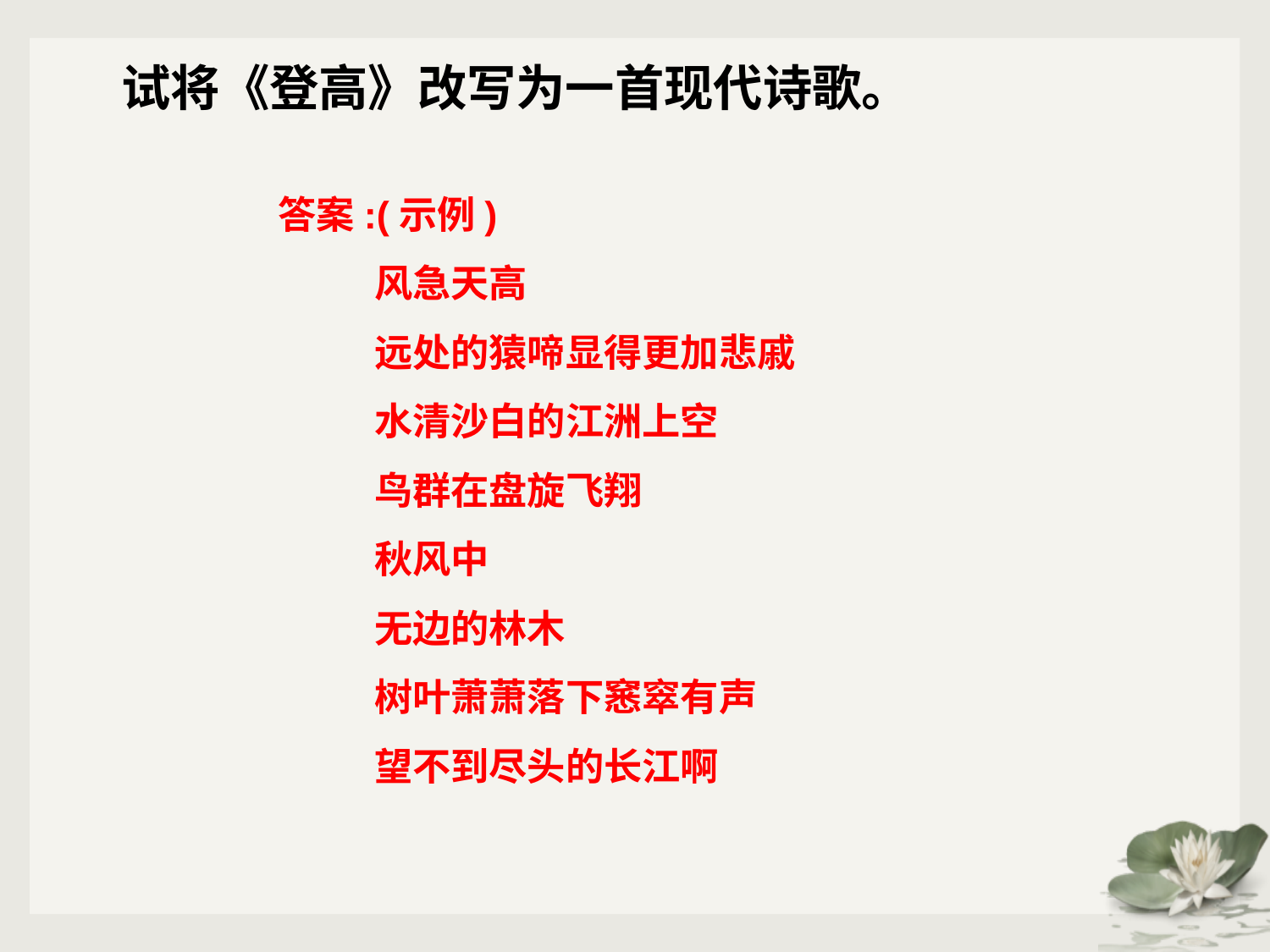

试将《登高》改写为一首现代诗歌。

答案:(示例)
          风急天高
          远处的猿啼显得更加悲戚
          水清沙白的江洲上空
          鸟群在盘旋飞翔
          秋风中
          无边的林木
          树叶萧萧落下窸窣有声
          望不到尽头的长江啊